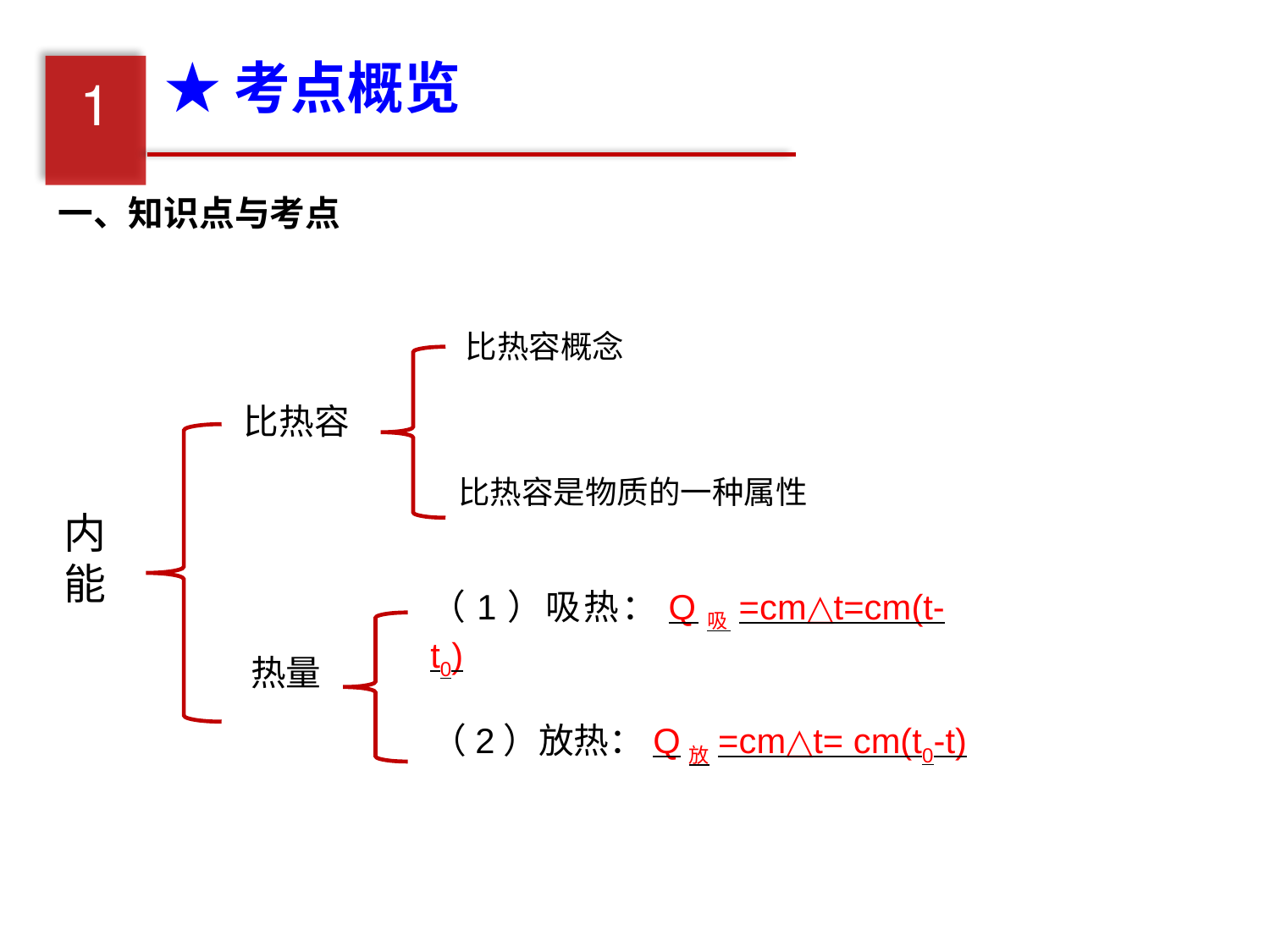

★考点概览

1
一、知识点与考点
比热容概念

比热容

比热容是物质的一种属性
内能
（1）吸热：Q吸=cm△t=cm(t-t0)

热量
（2）放热：Q放=cm△t= cm(t0-t)